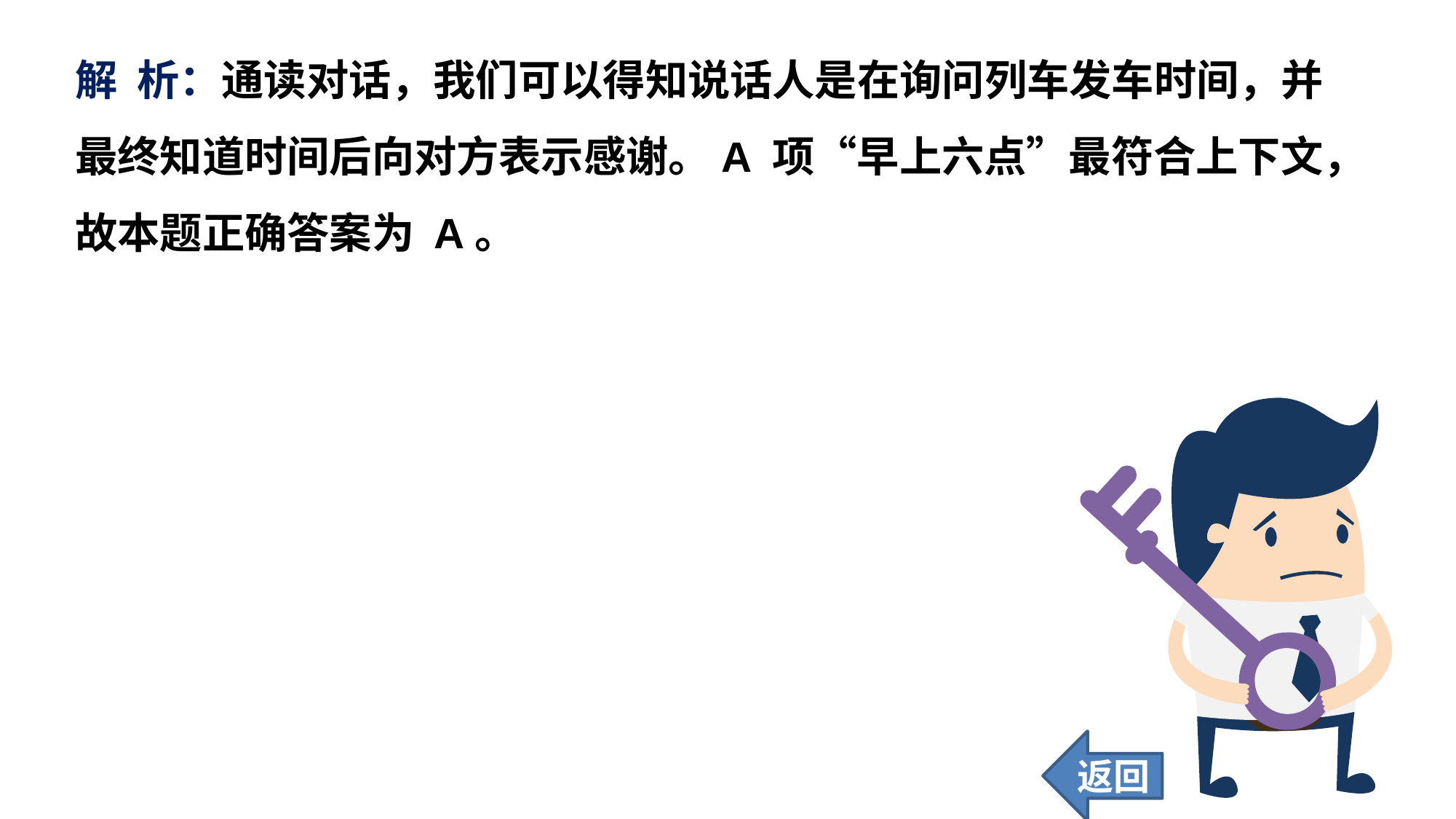

解  析：通读对话，我们可以得知说话人是在询问列车发车时间，并最终知道时间后向对方表示感谢。A 项“早上六点”最符合上下文，故本题正确答案为 A。

返回
72